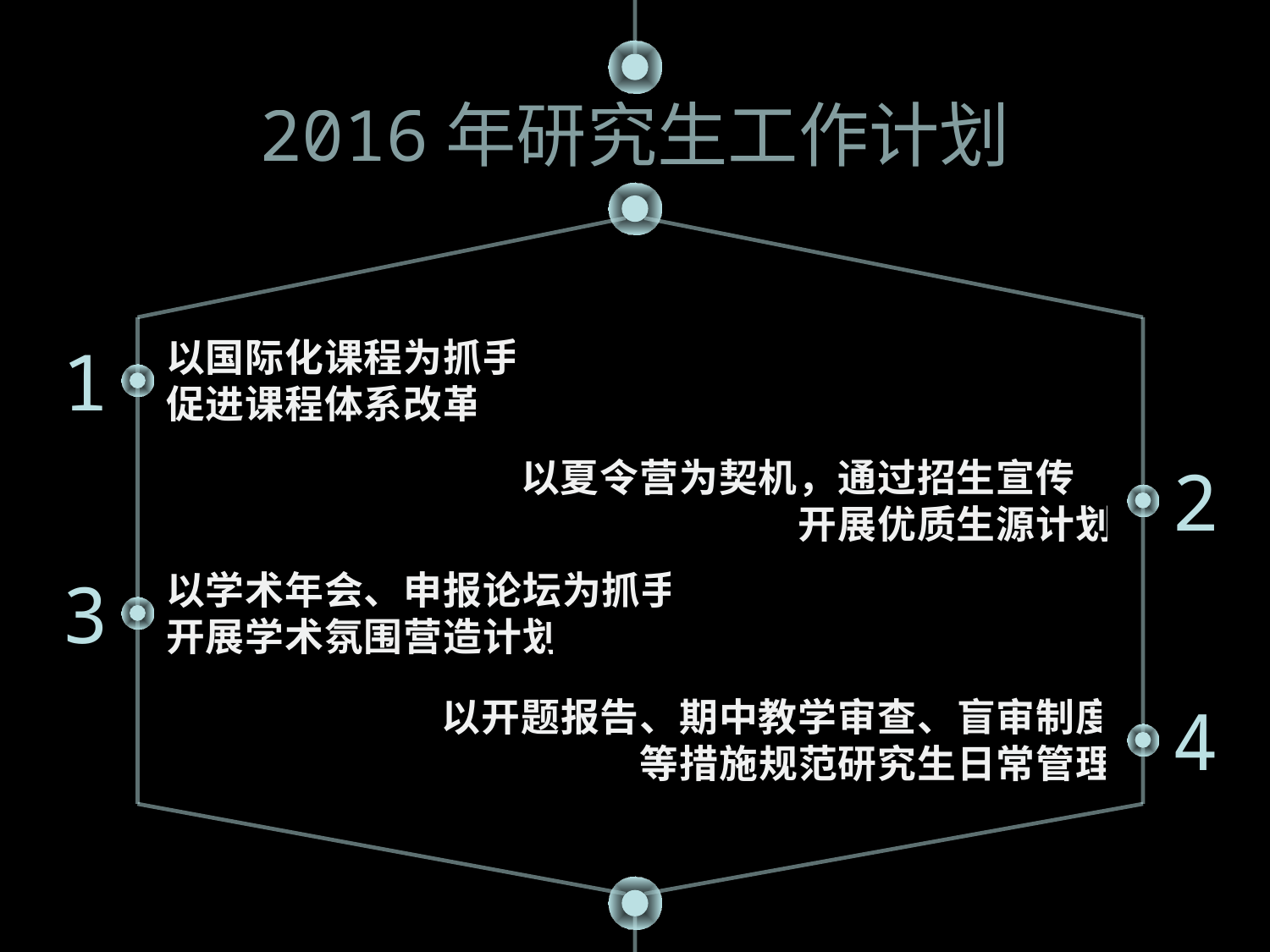

2016年研究生工作计划

1
以国际化课程为抓手
促进课程体系改革

以夏令营为契机，通过招生宣传，
开展优质生源计划
2

3
以学术年会、申报论坛为抓手
开展学术氛围营造计划

以开题报告、期中教学审查、盲审制度
等措施规范研究生日常管理
4